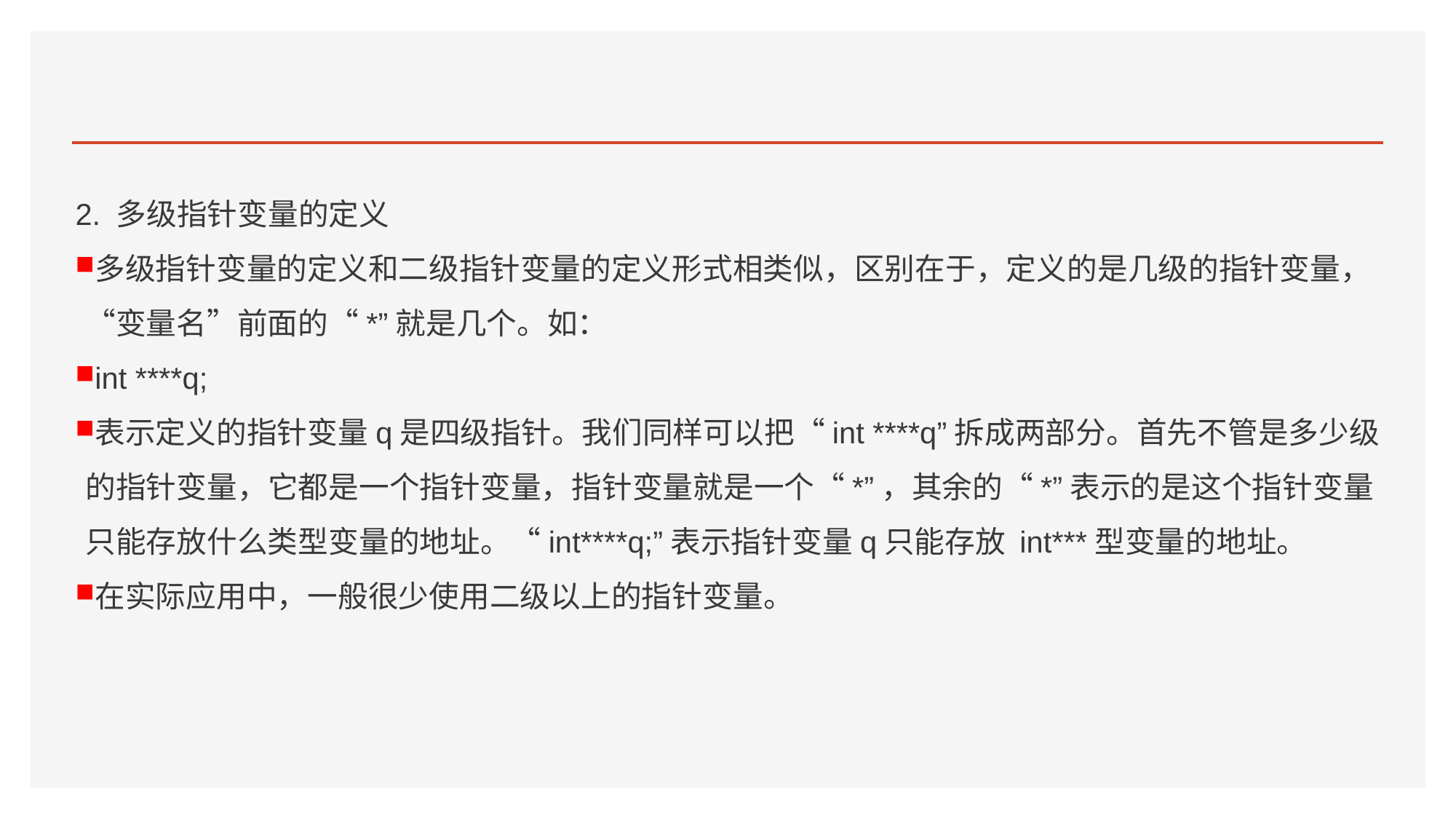

#
2. 多级指针变量的定义
多级指针变量的定义和二级指针变量的定义形式相类似，区别在于，定义的是几级的指针变量，“变量名”前面的“*”就是几个。如：
int ****q;
表示定义的指针变量q是四级指针。我们同样可以把“int ****q”拆成两部分。首先不管是多少级的指针变量，它都是一个指针变量，指针变量就是一个“*”，其余的“*”表示的是这个指针变量只能存放什么类型变量的地址。“int****q;”表示指针变量q只能存放 int***型变量的地址。
在实际应用中，一般很少使用二级以上的指针变量。